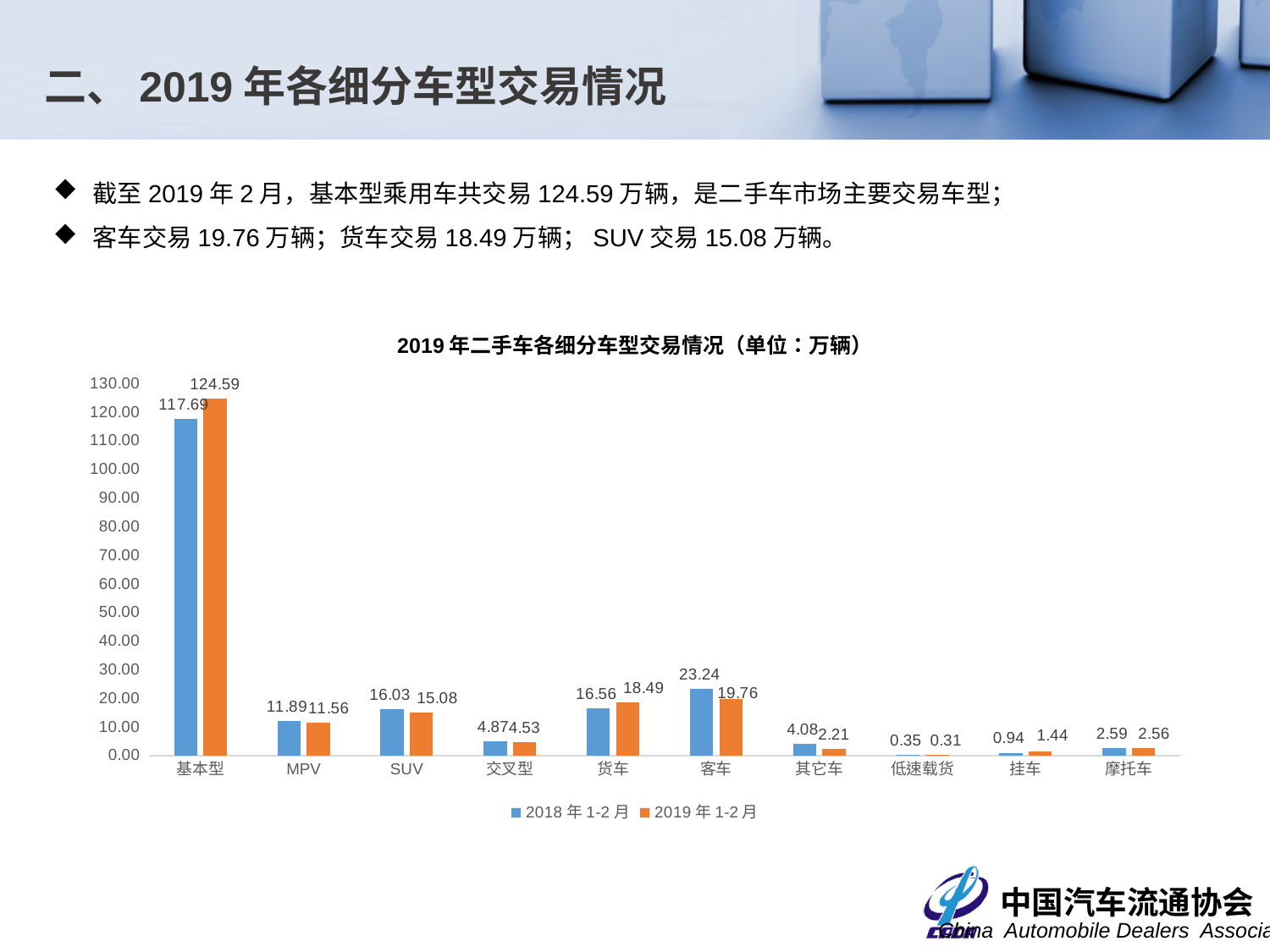

二、2019年各细分车型交易情况
截至2019年2月，基本型乘用车共交易124.59万辆，是二手车市场主要交易车型；
客车交易19.76万辆；货车交易18.49万辆；SUV交易15.08万辆。

### Chart: 2019年二手车各细分车型交易情况（单位：万辆）

| Category | 2018年1-2月 | 2019年1-2月 |
|---|---|---|
| 基本型 | 117.6891 | 124.5868 |
| MPV | 11.8901 | 11.5574 |
| SUV | 16.0314 | 15.0779 |
| 交叉型 | 4.8734 | 4.525 |
| 货车 | 16.5577 | 18.4892 |
| 客车 | 23.2361 | 19.7628 |
| 其它车 | 4.0802 | 2.206 |
| 低速载货 | 0.3473 | 0.3066 |
| 挂车 | 0.9418 | 1.4427 |
| 摩托车 | 2.5887 | 2.5574 |